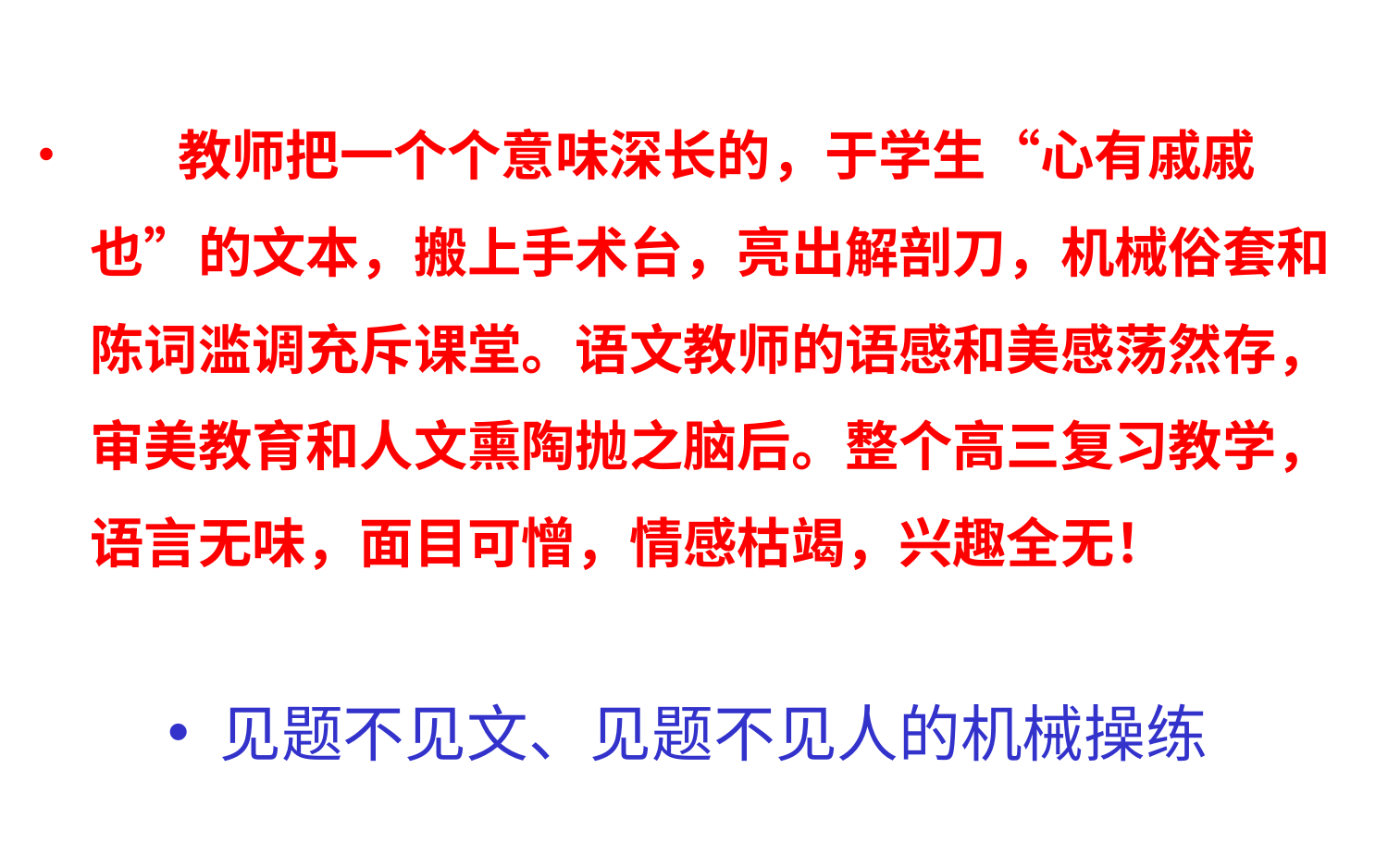

教师把一个个意味深长的，于学生“心有戚戚也”的文本，搬上手术台，亮出解剖刀，机械俗套和陈词滥调充斥课堂。语文教师的语感和美感荡然存，审美教育和人文熏陶抛之脑后。整个高三复习教学，语言无味，面目可憎，情感枯竭，兴趣全无！

见题不见文、见题不见人的机械操练